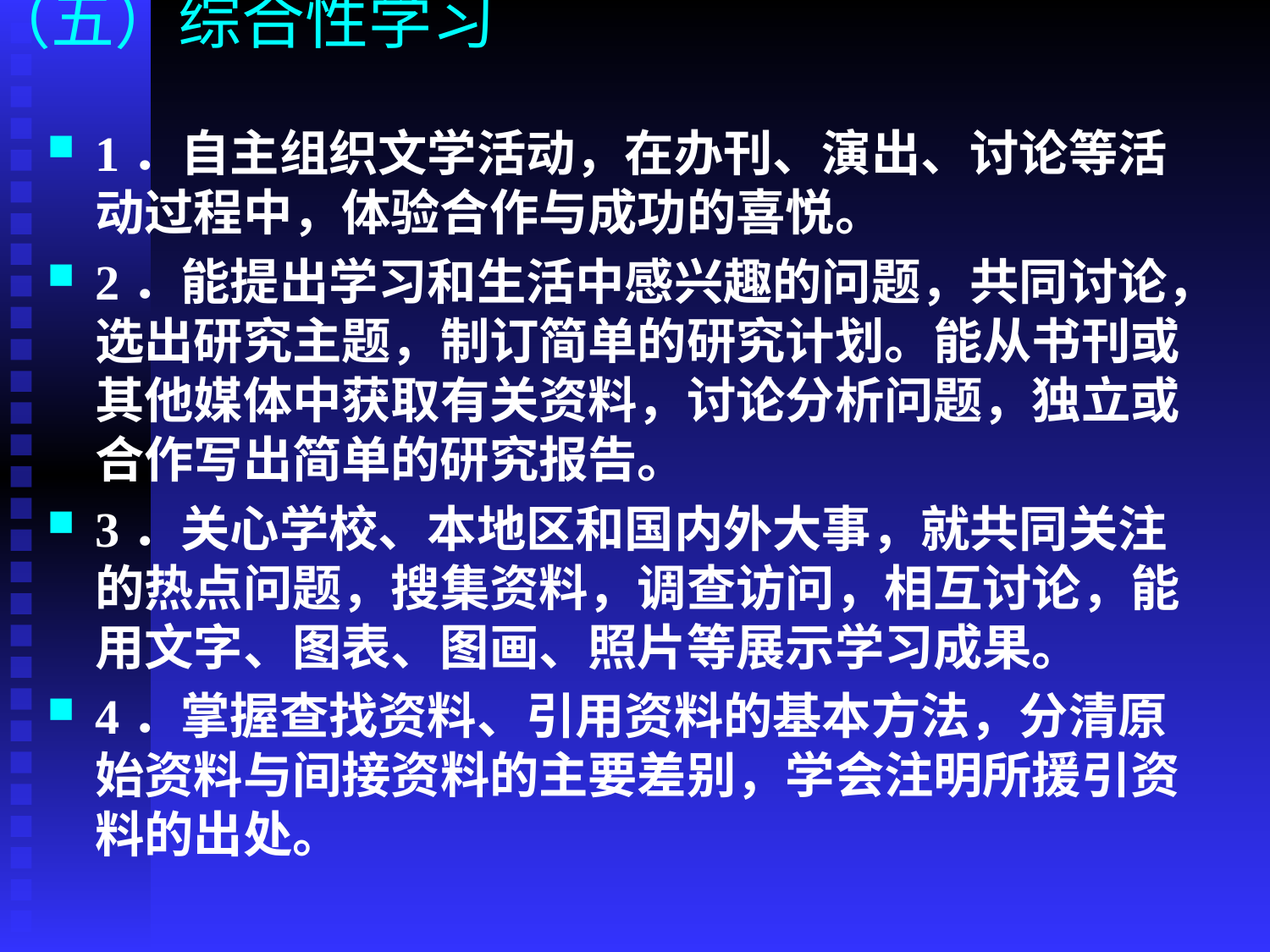

# （五）综合性学习
1．自主组织文学活动，在办刊、演出、讨论等活动过程中，体验合作与成功的喜悦。
2．能提出学习和生活中感兴趣的问题，共同讨论，选出研究主题，制订简单的研究计划。能从书刊或其他媒体中获取有关资料，讨论分析问题，独立或合作写出简单的研究报告。
3．关心学校、本地区和国内外大事，就共同关注的热点问题，搜集资料，调查访问，相互讨论，能用文字、图表、图画、照片等展示学习成果。
4．掌握查找资料、引用资料的基本方法，分清原始资料与间接资料的主要差别，学会注明所援引资料的出处。